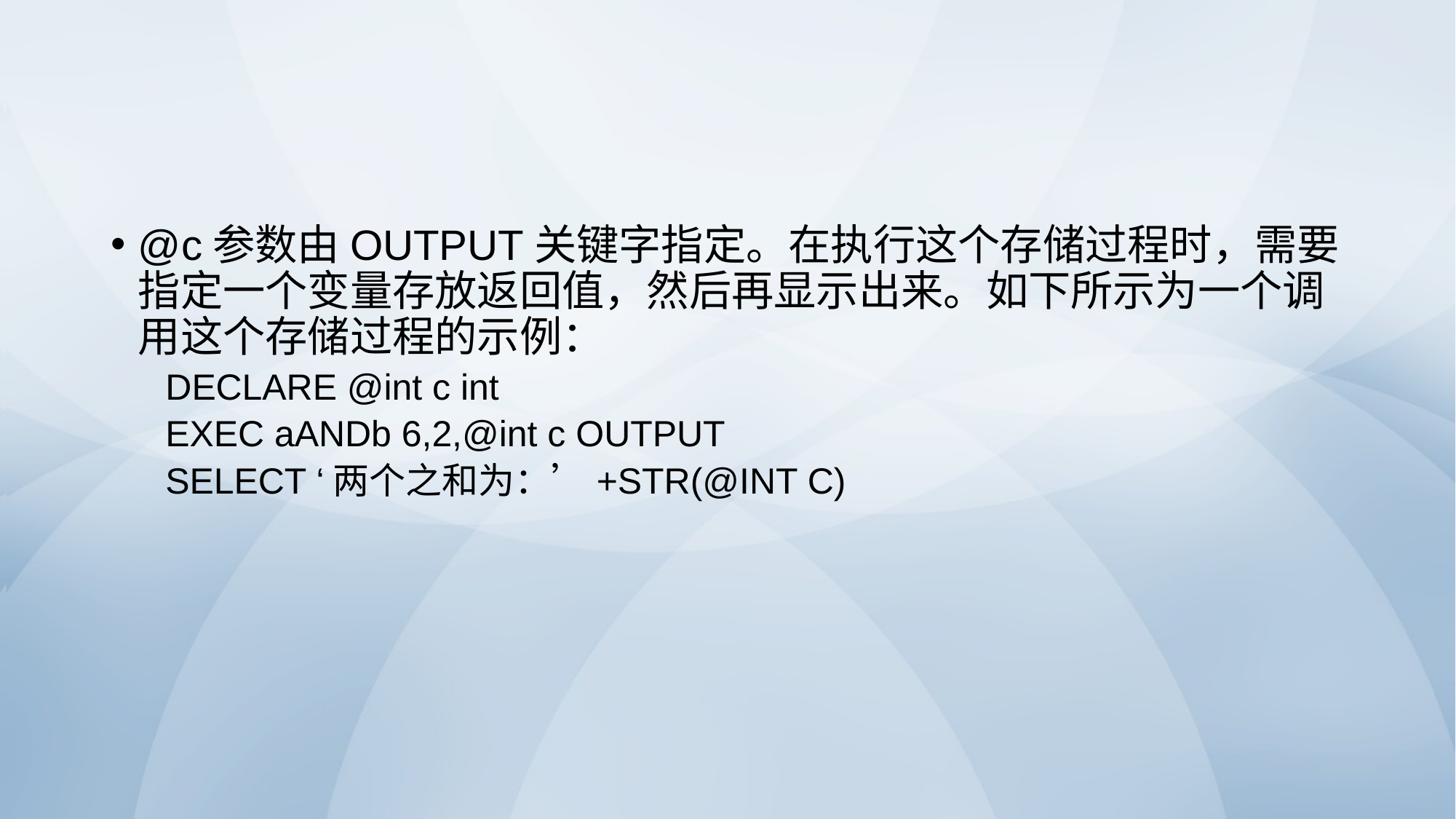

#
@c参数由OUTPUT关键字指定。在执行这个存储过程时，需要指定一个变量存放返回值，然后再显示出来。如下所示为一个调用这个存储过程的示例：
DECLARE @int c int
EXEC aANDb 6,2,@int c OUTPUT
SELECT ‘两个之和为：’+STR(@INT C)